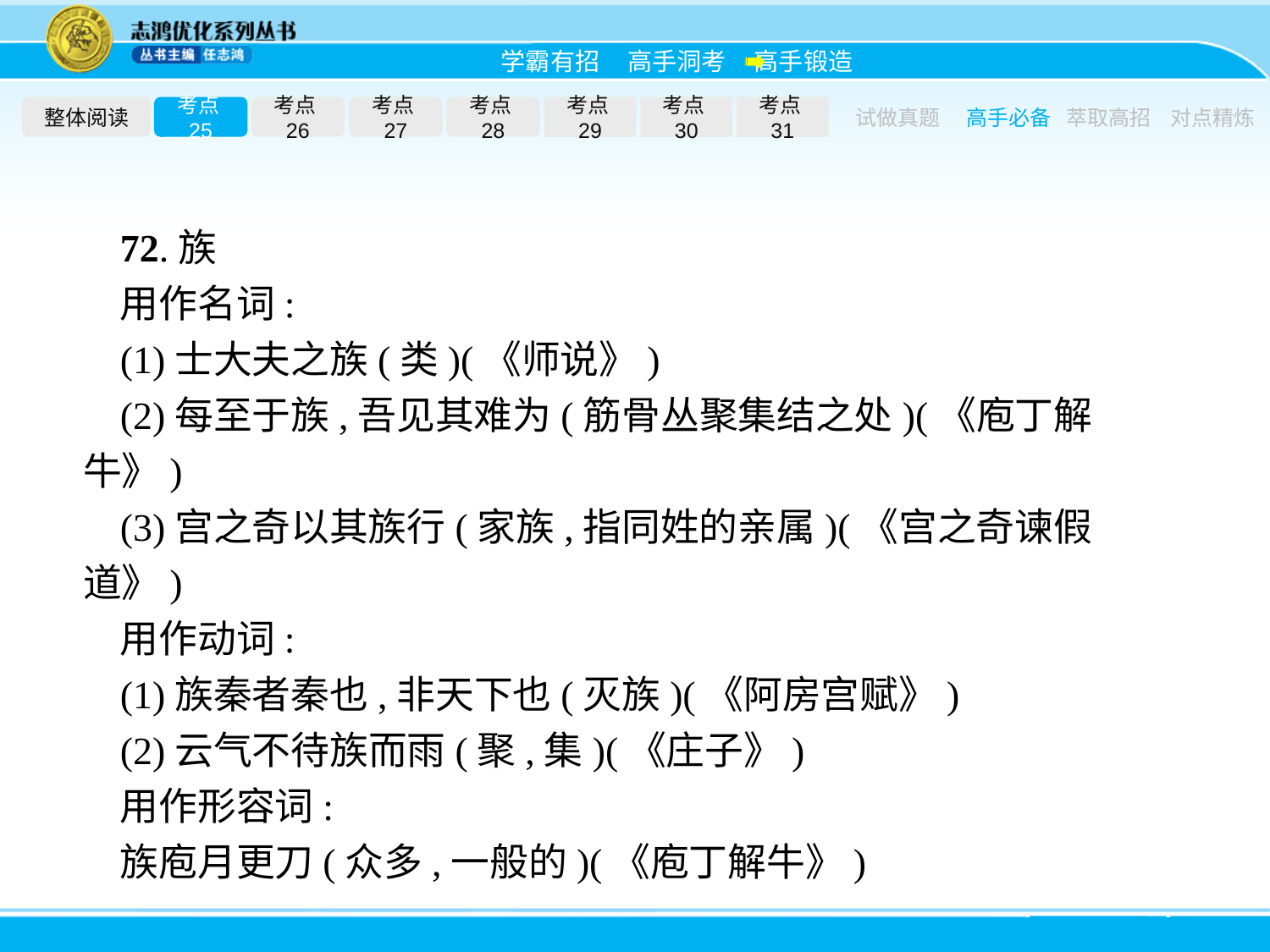

整体阅读
考点25
考点26
考点27
考点28
考点29
考点30
考点31
试做真题
高手必备
萃取高招
对点精炼
72.族
用作名词:
(1)士大夫之族(类)(《师说》)
(2)每至于族,吾见其难为(筋骨丛聚集结之处)(《庖丁解牛》)
(3)宫之奇以其族行(家族,指同姓的亲属)(《宫之奇谏假道》)
用作动词:
(1)族秦者秦也,非天下也(灭族)(《阿房宫赋》)
(2)云气不待族而雨(聚,集)(《庄子》)
用作形容词:
族庖月更刀(众多,一般的)(《庖丁解牛》)